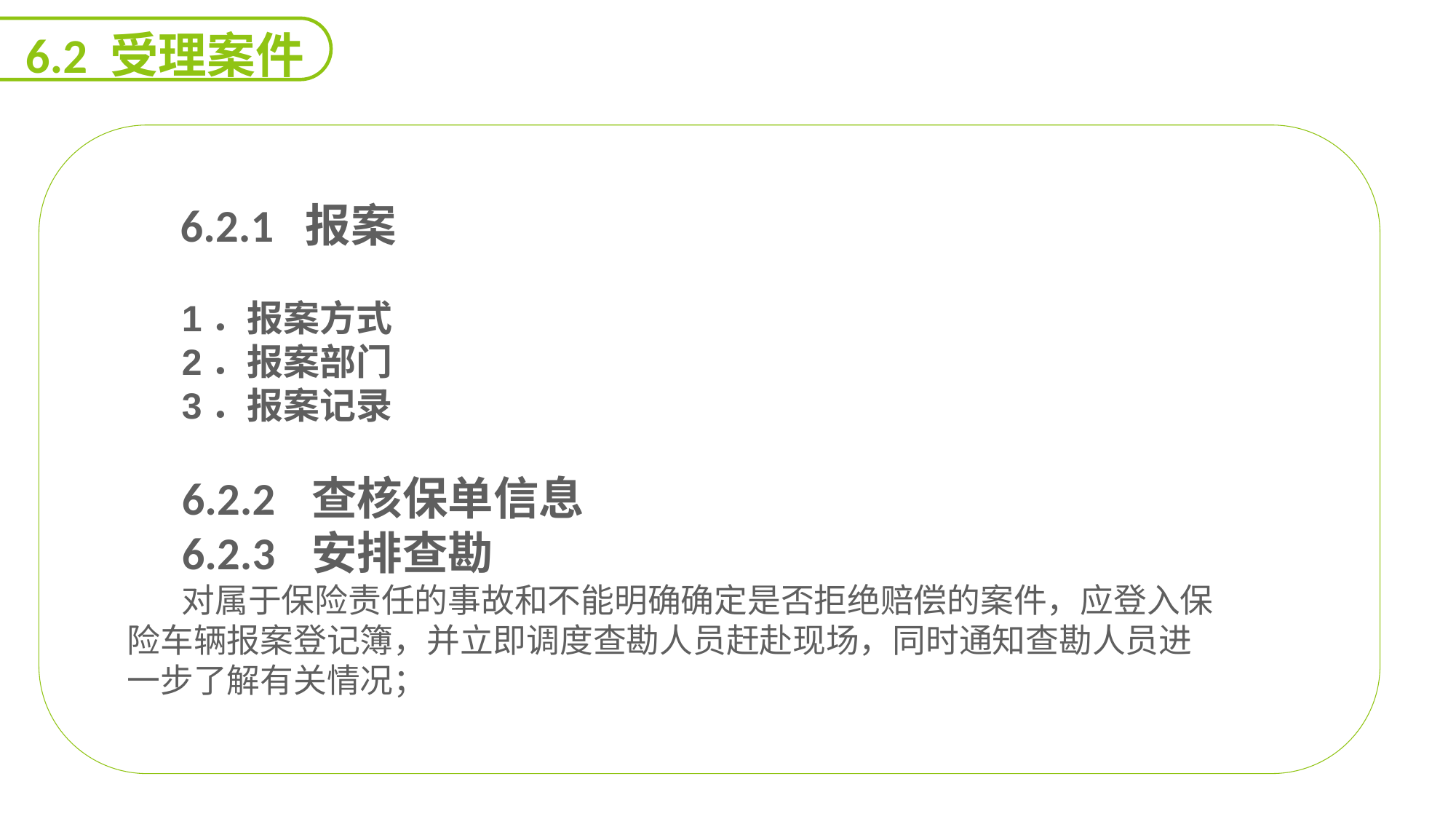

6.2 受理案件

  6.2.1  报案

1．报案方式
2．报案部门
3．报案记录

6.2.2  查核保单信息
6.2.3  安排查勘
对属于保险责任的事故和不能明确确定是否拒绝赔偿的案件，应登入保险车辆报案登记簿，并立即调度查勘人员赶赴现场，同时通知查勘人员进一步了解有关情况；
能力
目标
延迟符